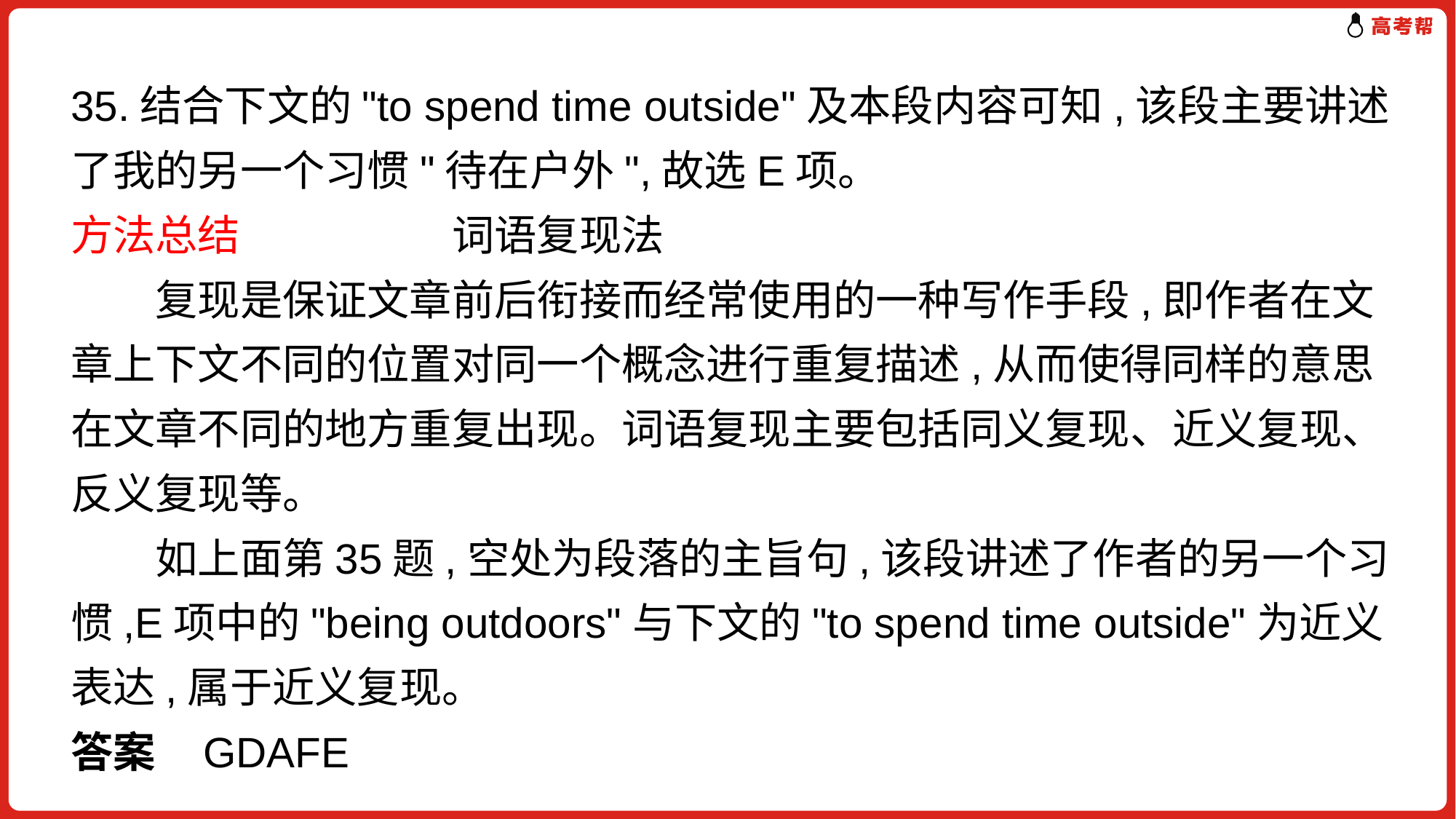

35.结合下文的"to spend time outside"及本段内容可知,该段主要讲述了我的另一个习惯"待在户外",故选E项。
方法总结　　　　　词语复现法
　　复现是保证文章前后衔接而经常使用的一种写作手段,即作者在文章上下文不同的位置对同一个概念进行重复描述,从而使得同样的意思在文章不同的地方重复出现。词语复现主要包括同义复现、近义复现、反义复现等。
　　如上面第35题,空处为段落的主旨句,该段讲述了作者的另一个习惯,E项中的"being outdoors"与下文的"to spend time outside"为近义表达,属于近义复现。
答案    GDAFE